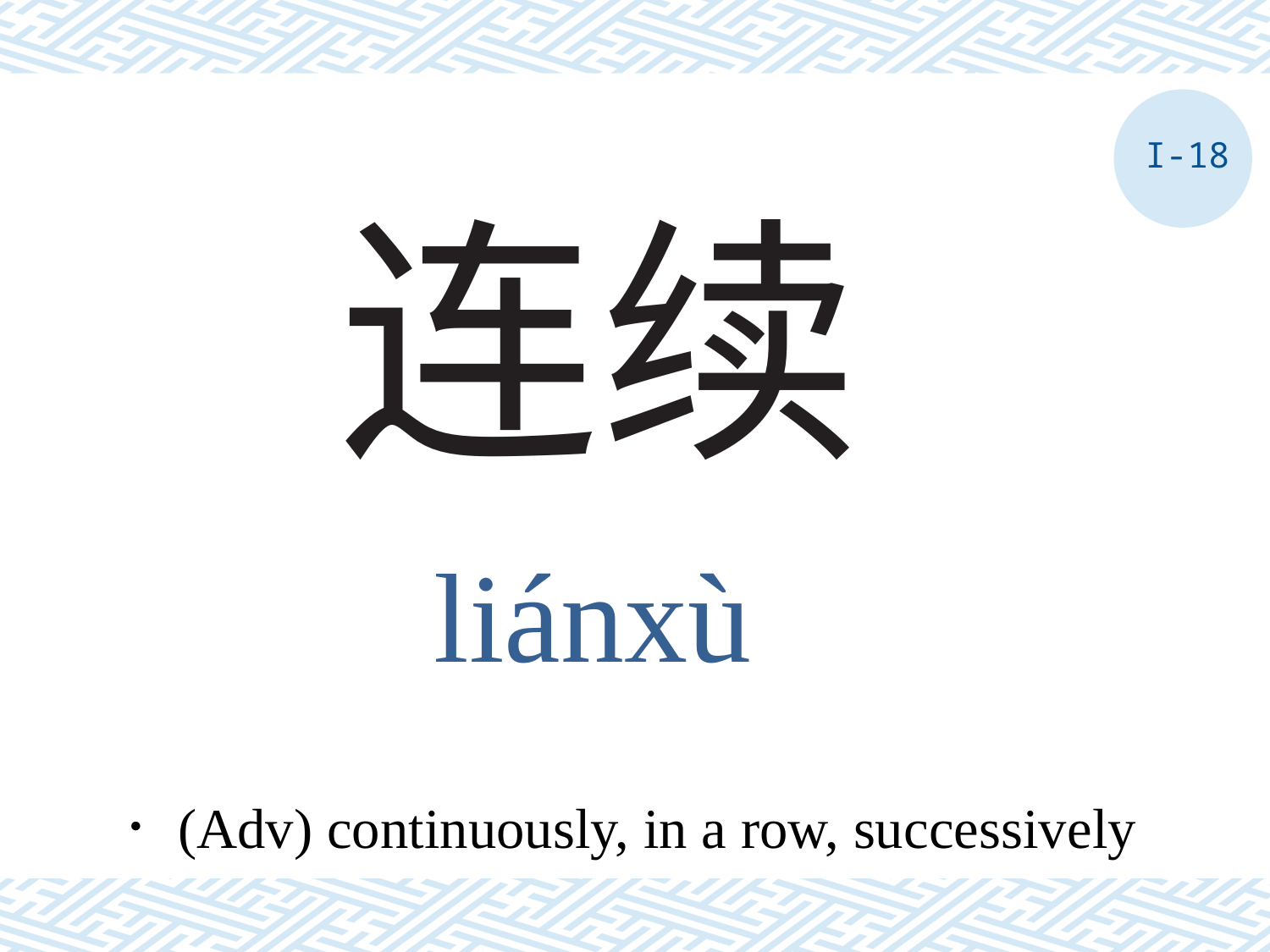

I-18

# 连续
liánxù
．(Adv) continuously, in a row, successively